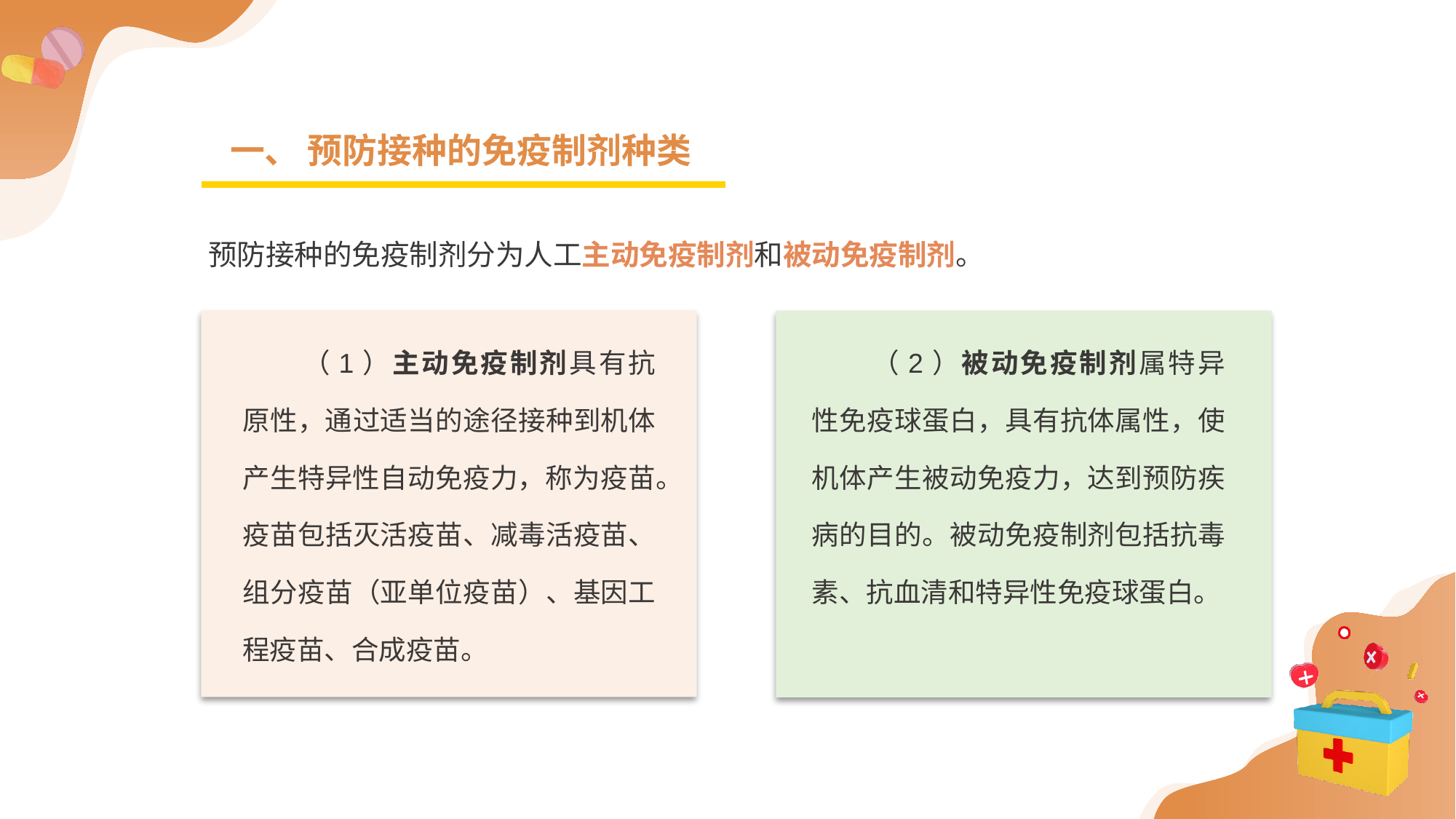

一、 预防接种的免疫制剂种类
预防接种的免疫制剂分为人工主动免疫制剂和被动免疫制剂。

（1）主动免疫制剂具有抗原性，通过适当的途径接种到机体产生特异性自动免疫力，称为疫苗。疫苗包括灭活疫苗、减毒活疫苗、组分疫苗（亚单位疫苗）、基因工程疫苗、合成疫苗。
（2）被动免疫制剂属特异性免疫球蛋白，具有抗体属性，使机体产生被动免疫力，达到预防疾病的目的。被动免疫制剂包括抗毒素、抗血清和特异性免疫球蛋白。